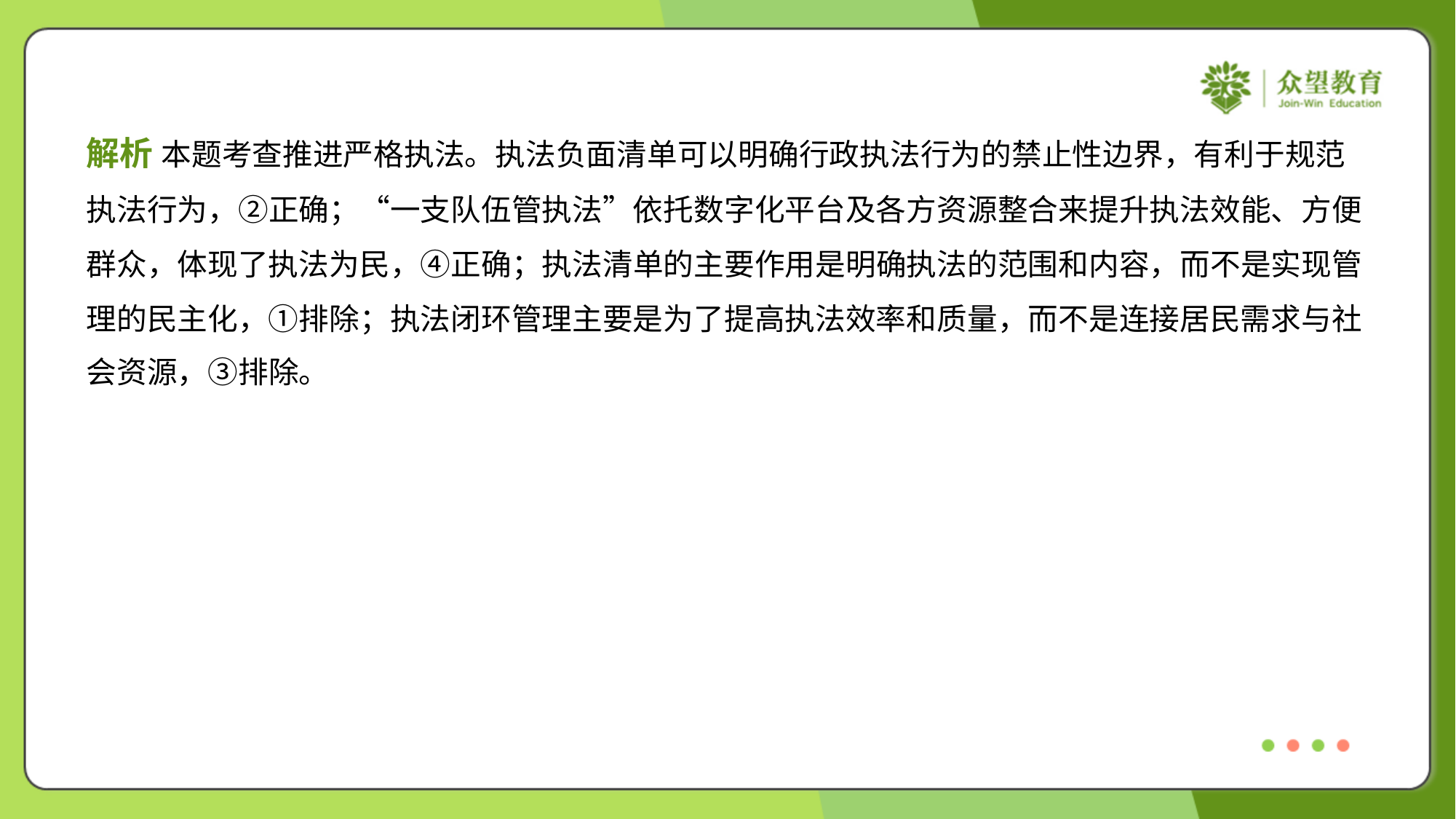

解析 本题考查推进严格执法。执法负面清单可以明确行政执法行为的禁止性边界，有利于规范
执法行为，②正确；“一支队伍管执法”依托数字化平台及各方资源整合来提升执法效能、方便
群众，体现了执法为民，④正确；执法清单的主要作用是明确执法的范围和内容，而不是实现管
理的民主化，①排除；执法闭环管理主要是为了提高执法效率和质量，而不是连接居民需求与社
会资源，③排除。